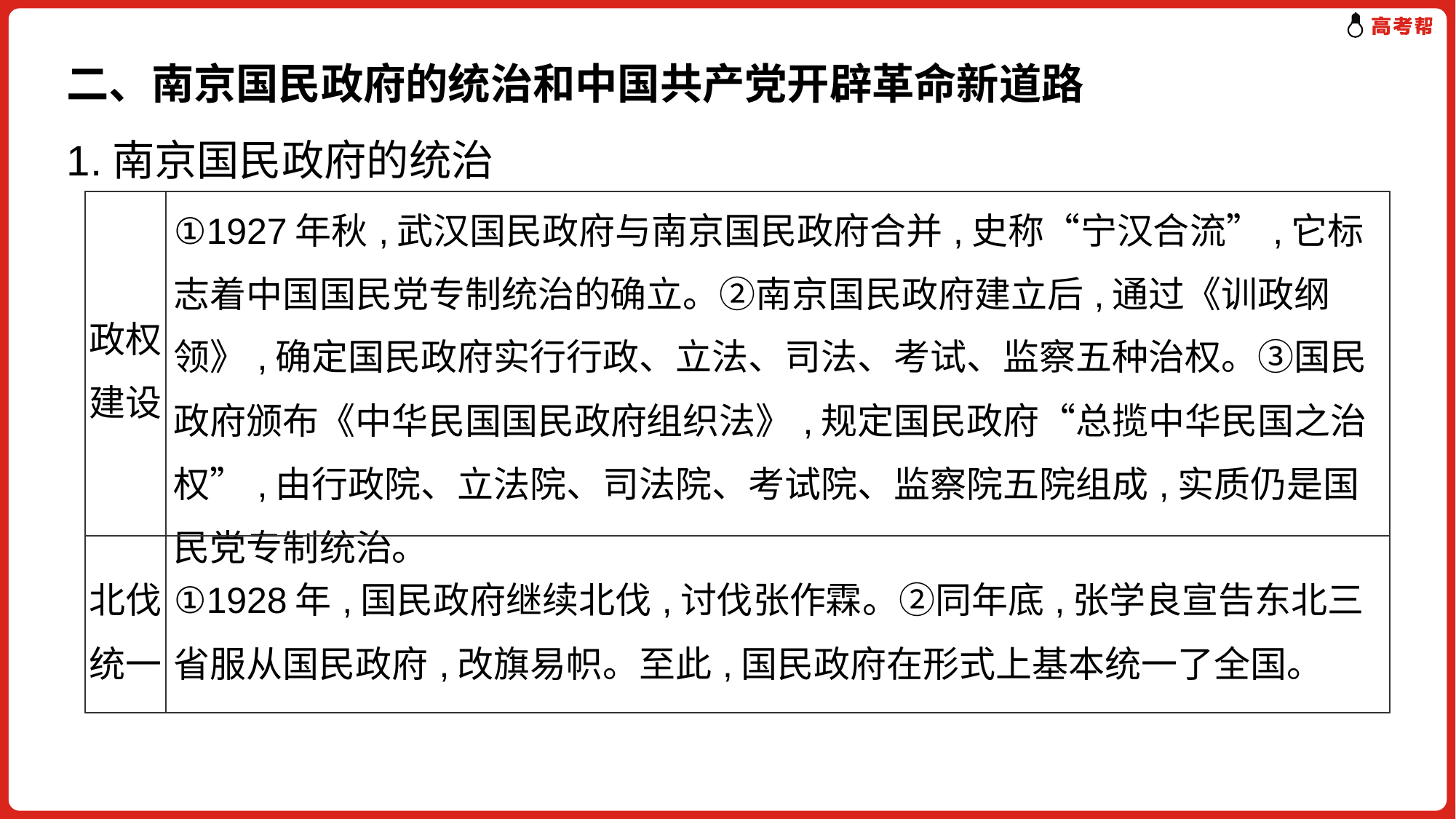

二、南京国民政府的统治和中国共产党开辟革命新道路
1.南京国民政府的统治
| 政权建设 | ①1927年秋,武汉国民政府与南京国民政府合并,史称“宁汉合流”,它标志着中国国民党专制统治的确立。②南京国民政府建立后,通过《训政纲领》,确定国民政府实行行政、立法、司法、考试、监察五种治权。③国民政府颁布《中华民国国民政府组织法》,规定国民政府“总揽中华民国之治权”,由行政院、立法院、司法院、考试院、监察院五院组成,实质仍是国民党专制统治。 |
| --- | --- |
| 北伐统一 | ①1928年,国民政府继续北伐,讨伐张作霖。②同年底,张学良宣告东北三省服从国民政府,改旗易帜。至此,国民政府在形式上基本统一了全国。 |